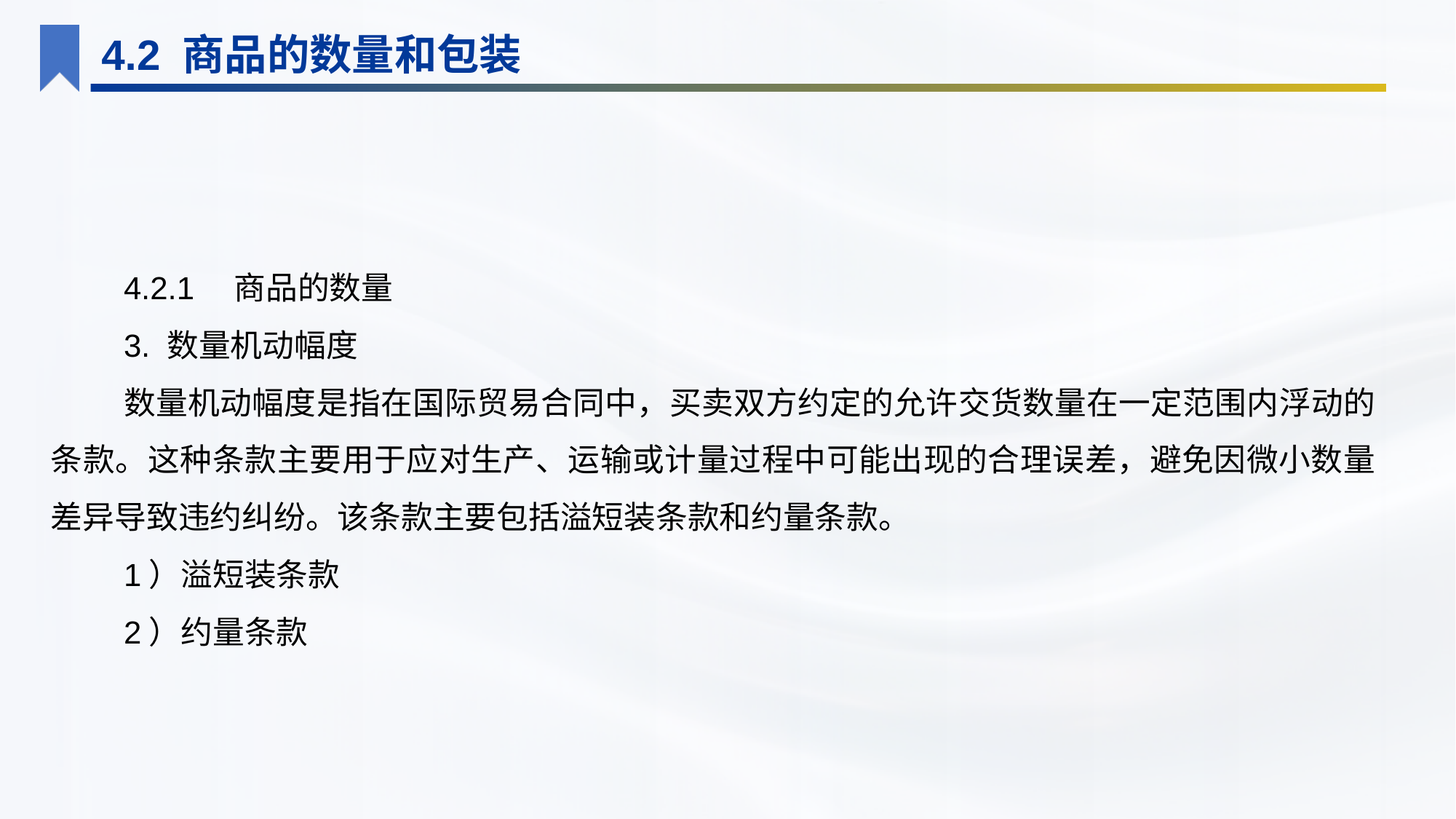

4.2 商品的数量和包装
4.2.1　商品的数量
3. 数量机动幅度
数量机动幅度是指在国际贸易合同中，买卖双方约定的允许交货数量在一定范围内浮动的条款。这种条款主要用于应对生产、运输或计量过程中可能出现的合理误差，避免因微小数量差异导致违约纠纷。该条款主要包括溢短装条款和约量条款。
1）溢短装条款
2）约量条款